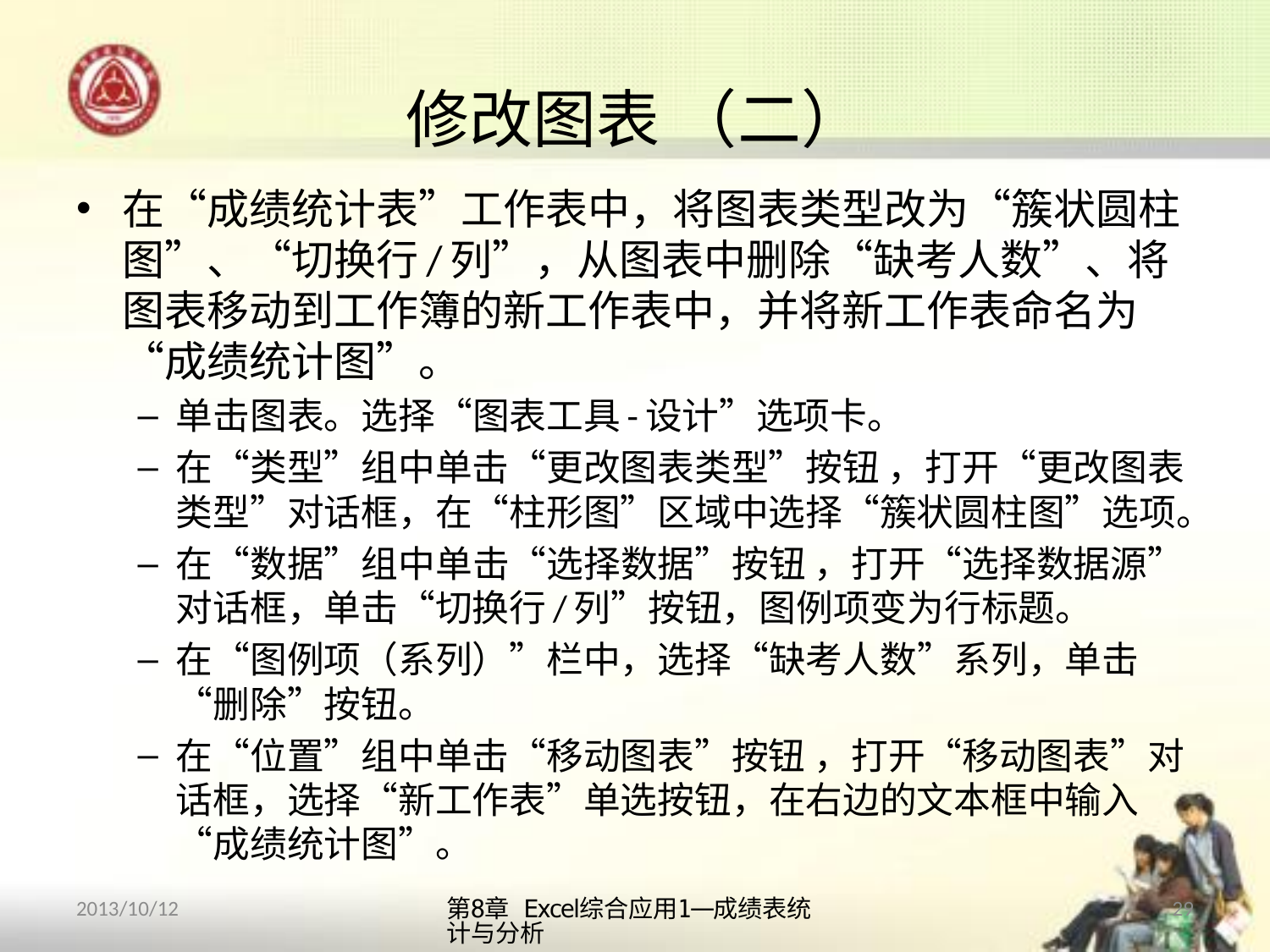

# 修改图表 （二）
在“成绩统计表”工作表中，将图表类型改为“簇状圆柱图”、“切换行/列”，从图表中删除“缺考人数”、将图表移动到工作簿的新工作表中，并将新工作表命名为“成绩统计图”。
单击图表。选择“图表工具-设计”选项卡。
在“类型”组中单击“更改图表类型”按钮 ，打开“更改图表类型”对话框，在“柱形图”区域中选择“簇状圆柱图”选项。
在“数据”组中单击“选择数据”按钮 ，打开“选择数据源”对话框，单击“切换行/列”按钮，图例项变为行标题。
在“图例项（系列）”栏中，选择“缺考人数”系列，单击“删除”按钮。
在“位置”组中单击“移动图表”按钮 ，打开“移动图表”对话框，选择“新工作表”单选按钮，在右边的文本框中输入“成绩统计图”。

第8章  Excel综合应用1—成绩表统计与分析
29
2013/10/12